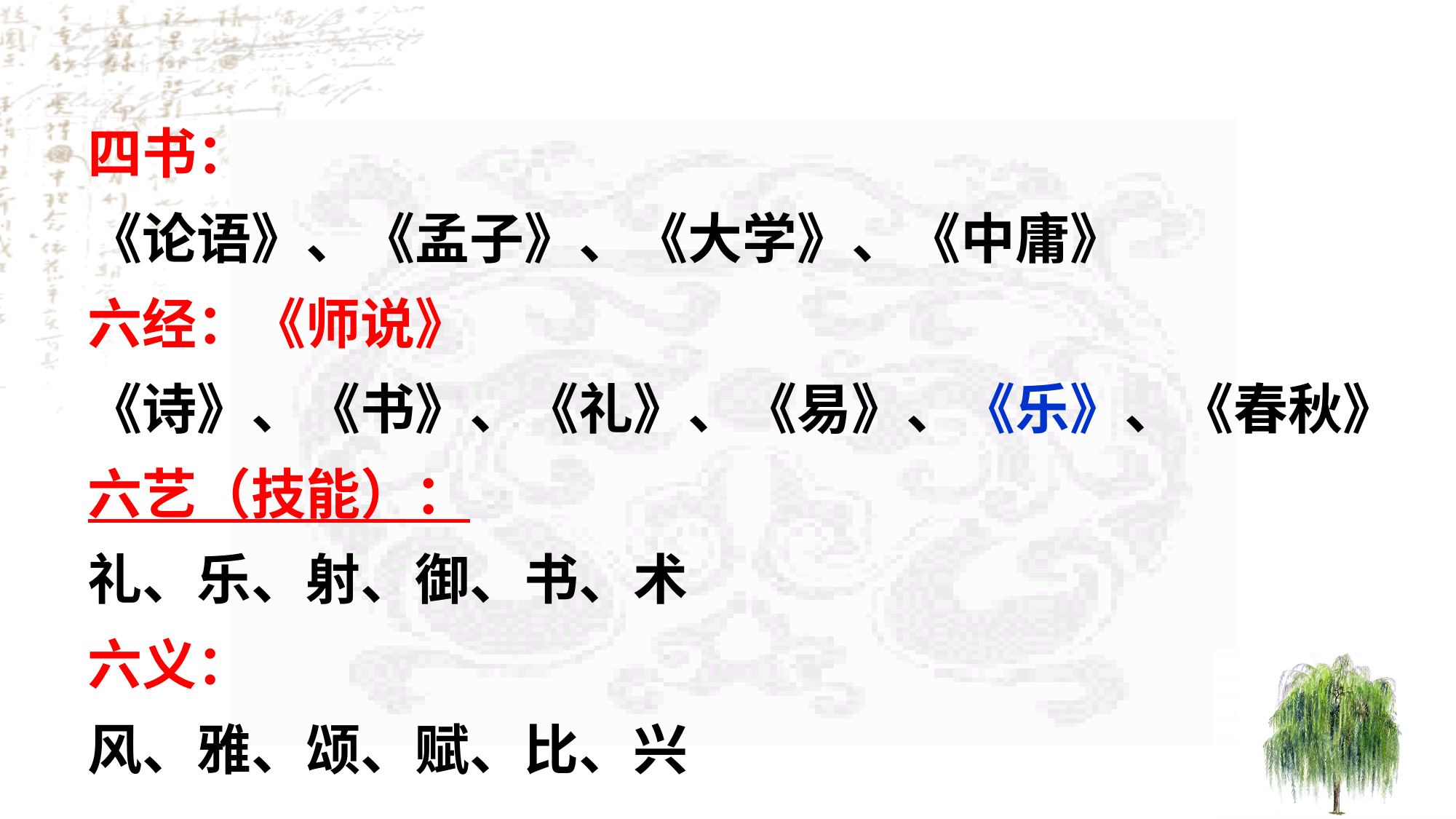

四书：
《论语》、《孟子》、《大学》、《中庸》
六经：《师说》
《诗》、《书》、《礼》、《易》、《乐》、《春秋》
六艺（技能）：
礼、乐、射、御、书、术
六义：
风、雅、颂、赋、比、兴